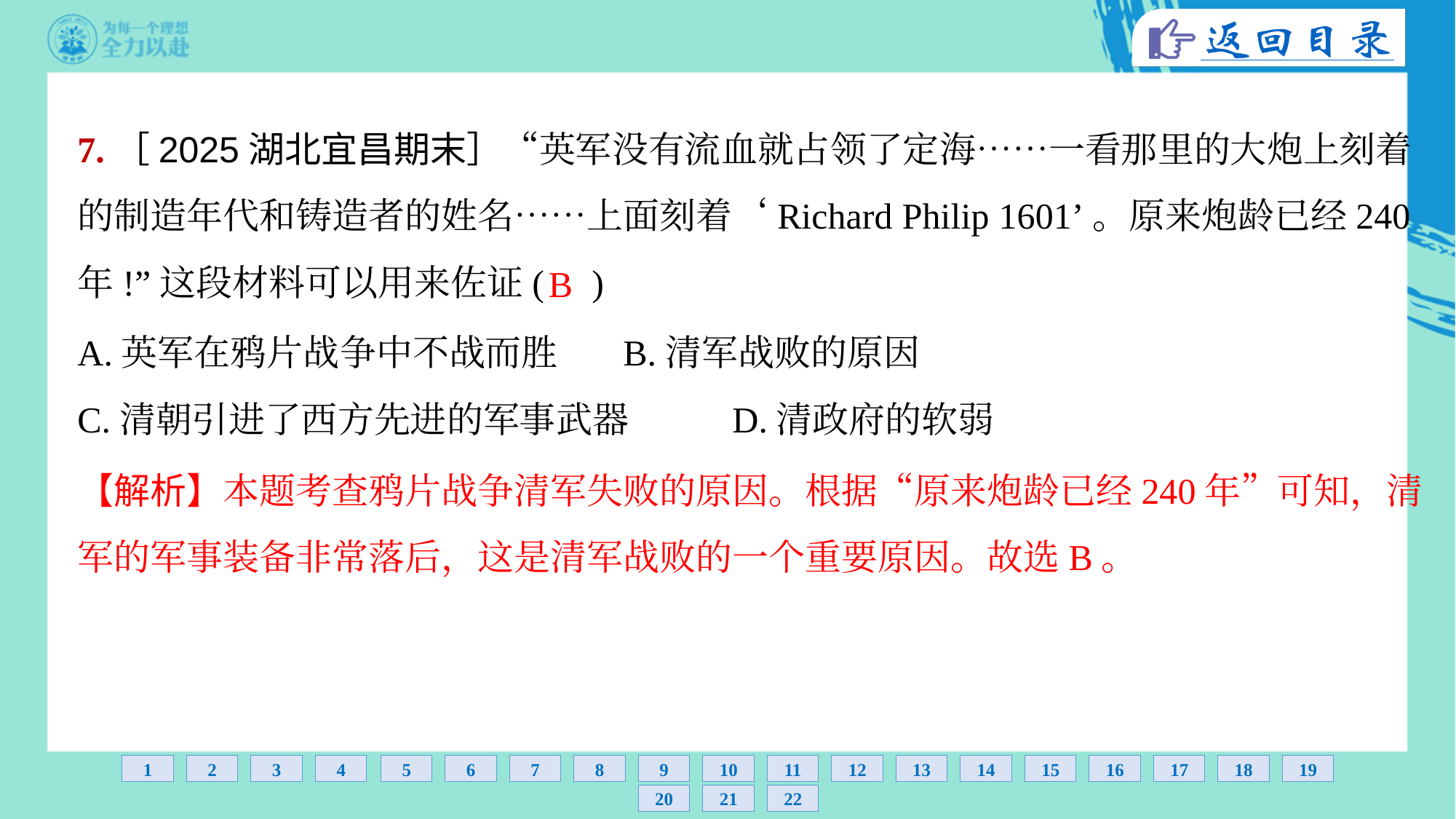

7.［2025湖北宜昌期末］“英军没有流血就占领了定海……一看那里的大炮上刻着
的制造年代和铸造者的姓名……上面刻着‘Richard Philip 1601’。原来炮龄已经240
年!”这段材料可以用来佐证(     )
B
A.英军在鸦片战争中不战而胜	B.清军战败的原因
C.清朝引进了西方先进的军事武器	D.清政府的软弱
【解析】本题考查鸦片战争清军失败的原因。根据“原来炮龄已经240年”可知，清
军的军事装备非常落后，这是清军战败的一个重要原因。故选B。